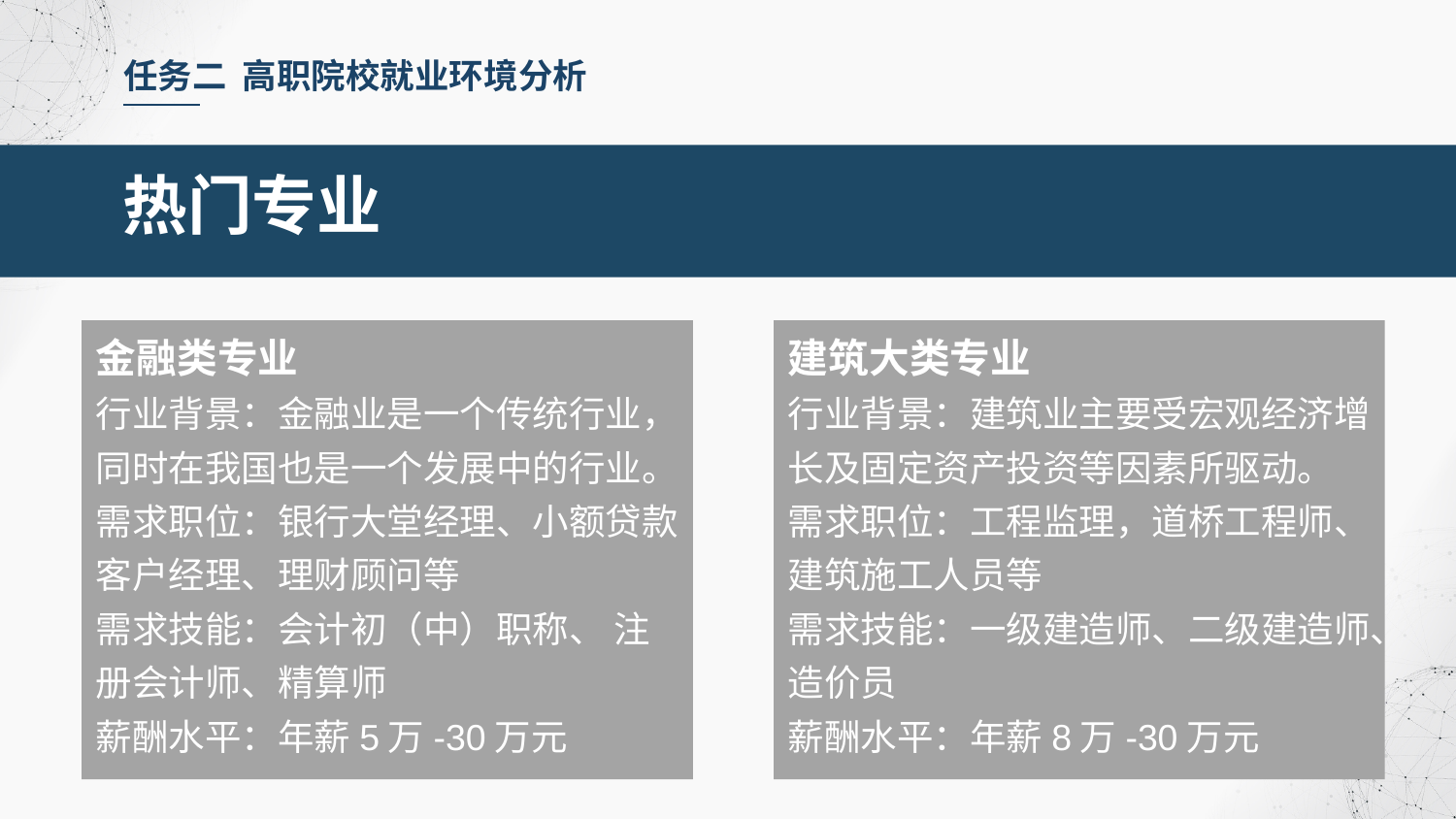

任务二  高职院校就业环境分析

热门专业
金融类专业
行业背景：金融业是一个传统行业，同时在我国也是一个发展中的行业。
需求职位：银行大堂经理、小额贷款客户经理、理财顾问等
需求技能：会计初（中）职称、 注册会计师、精算师
薪酬水平：年薪5万-30万元
建筑大类专业
行业背景：建筑业主要受宏观经济增长及固定资产投资等因素所驱动。
需求职位：工程监理，道桥工程师、建筑施工人员等
需求技能：一级建造师、二级建造师、造价员
薪酬水平：年薪8万-30万元